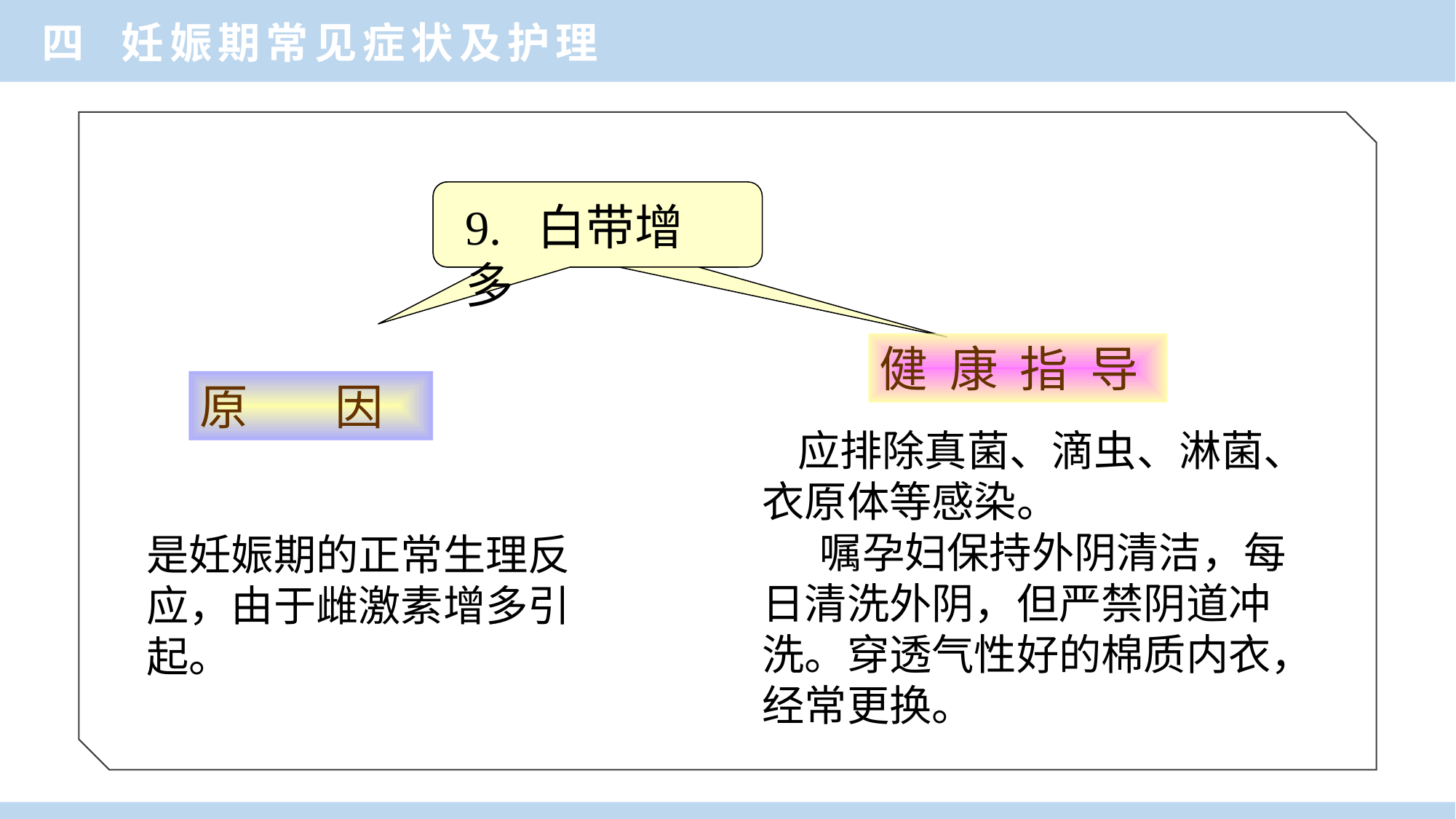

四  妊娠期常见症状及护理

9.  白带增多
健  康  指  导
原        因
是妊娠期的正常生理反应，由于雌激素增多引起。
   应排除真菌、滴虫、淋菌、衣原体等感染。
     嘱孕妇保持外阴清洁，每日清洗外阴，但严禁阴道冲洗。穿透气性好的棉质内衣，经常更换。